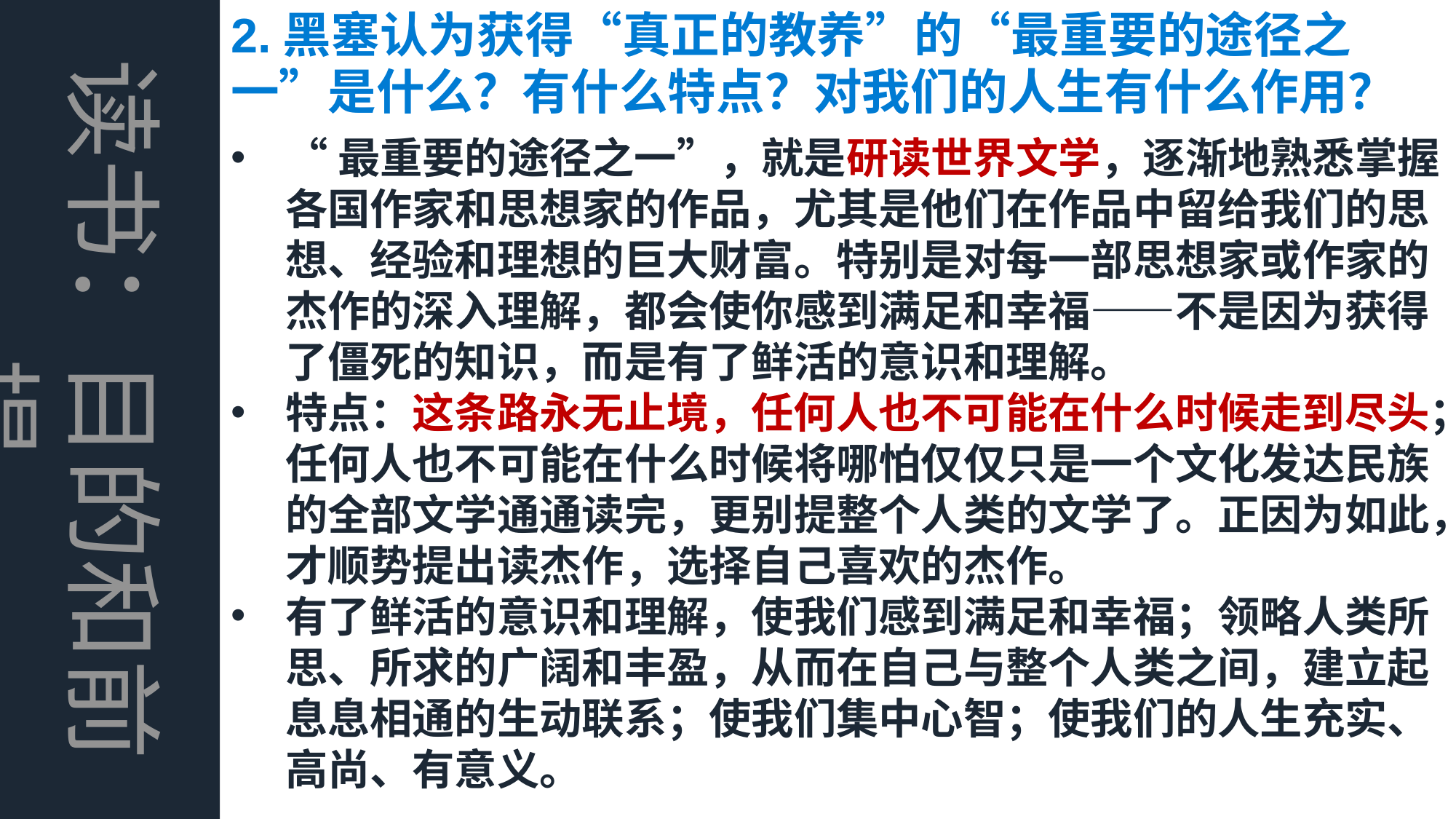

读书：目的和前提
2.黑塞认为获得“真正的教养”的“最重要的途径之一”是什么？有什么特点？对我们的人生有什么作用？
“最重要的途径之一”，就是研读世界文学，逐渐地熟悉掌握各国作家和思想家的作品，尤其是他们在作品中留给我们的思想、经验和理想的巨大财富。特别是对每一部思想家或作家的杰作的深入理解，都会使你感到满足和幸福——不是因为获得了僵死的知识，而是有了鲜活的意识和理解。
特点：这条路永无止境，任何人也不可能在什么时候走到尽头；任何人也不可能在什么时候将哪怕仅仅只是一个文化发达民族的全部文学通通读完，更别提整个人类的文学了。正因为如此，才顺势提出读杰作，选择自己喜欢的杰作。
有了鲜活的意识和理解，使我们感到满足和幸福；领略人类所思、所求的广阔和丰盈，从而在自己与整个人类之间，建立起息息相通的生动联系；使我们集中心智；使我们的人生充实、高尚、有意义。